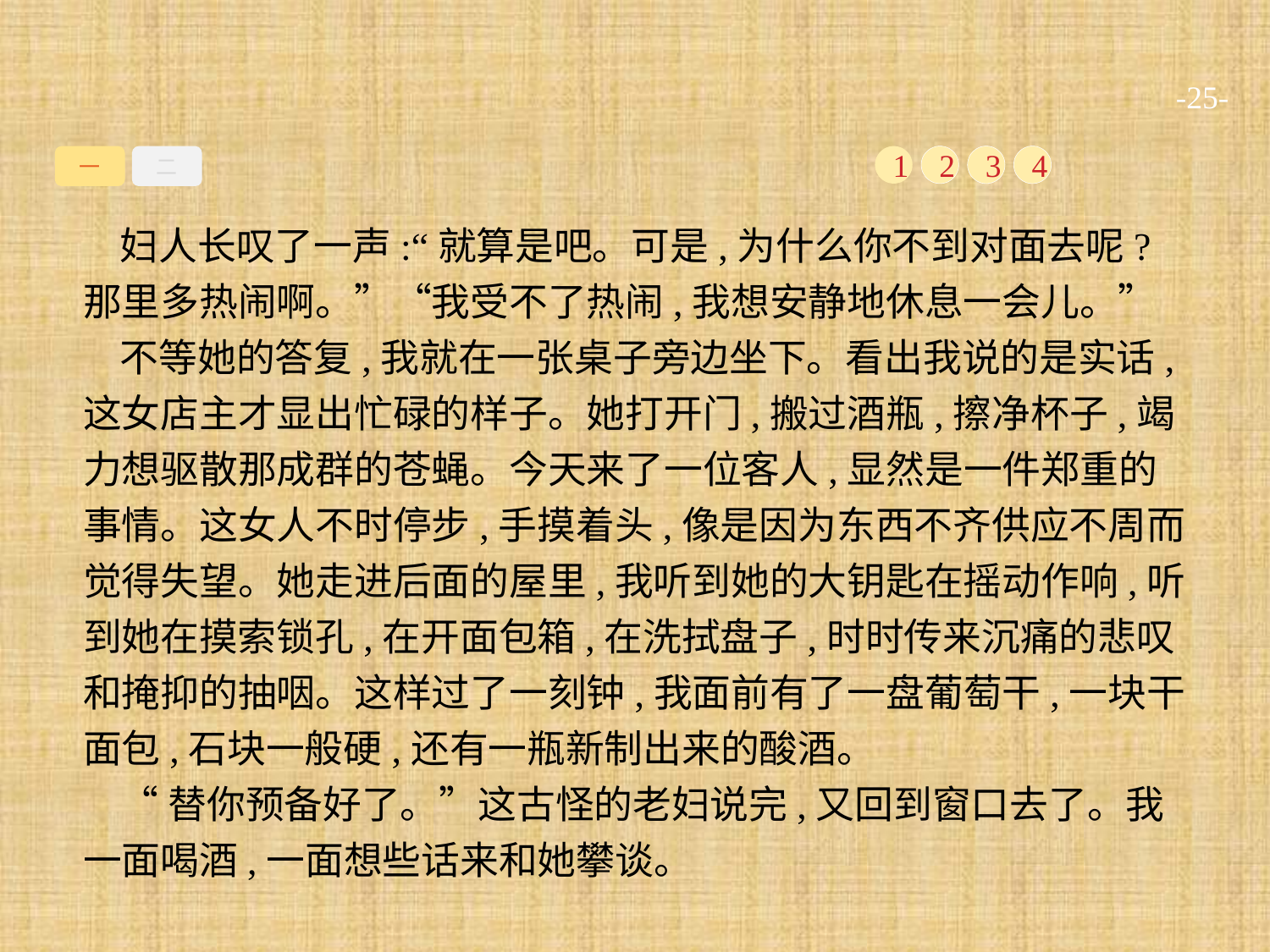

-25-
一
二
1
2
3
4
妇人长叹了一声:“就算是吧。可是,为什么你不到对面去呢?那里多热闹啊。”“我受不了热闹,我想安静地休息一会儿。”
不等她的答复,我就在一张桌子旁边坐下。看出我说的是实话,这女店主才显出忙碌的样子。她打开门,搬过酒瓶,擦净杯子,竭力想驱散那成群的苍蝇。今天来了一位客人,显然是一件郑重的事情。这女人不时停步,手摸着头,像是因为东西不齐供应不周而觉得失望。她走进后面的屋里,我听到她的大钥匙在摇动作响,听到她在摸索锁孔,在开面包箱,在洗拭盘子,时时传来沉痛的悲叹和掩抑的抽咽。这样过了一刻钟,我面前有了一盘葡萄干,一块干面包,石块一般硬,还有一瓶新制出来的酸酒。
“替你预备好了。”这古怪的老妇说完,又回到窗口去了。我一面喝酒,一面想些话来和她攀谈。